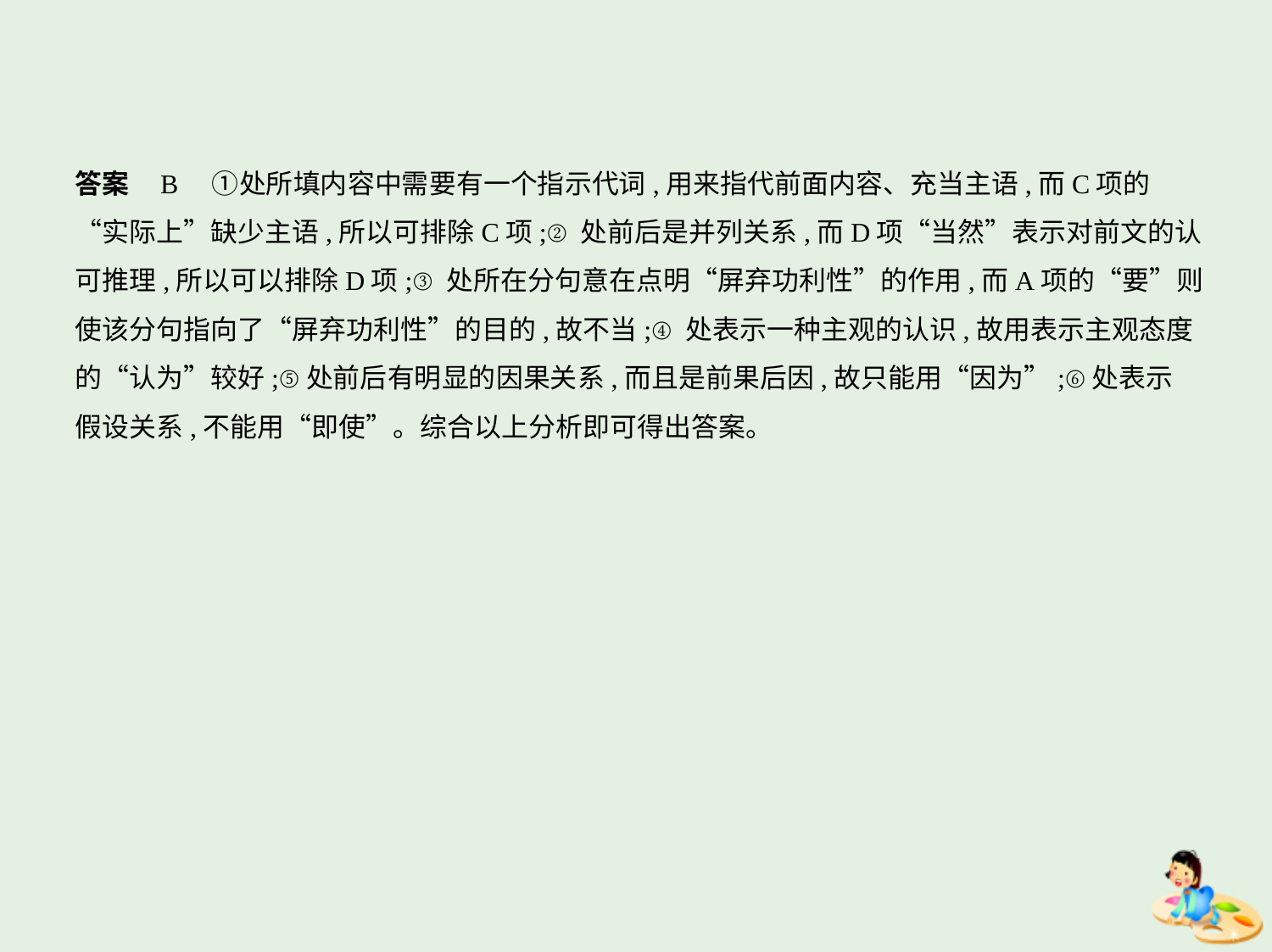

答案    B　①处所填内容中需要有一个指示代词,用来指代前面内容、充当主语,而C项的
“实际上”缺少主语,所以可排除C项;②处前后是并列关系,而D项“当然”表示对前文的认
可推理,所以可以排除D项;③处所在分句意在点明“屏弃功利性”的作用,而A项的“要”则
使该分句指向了“屏弃功利性”的目的,故不当;④处表示一种主观的认识,故用表示主观态度
的“认为”较好;⑤处前后有明显的因果关系,而且是前果后因,故只能用“因为”;⑥处表示
假设关系,不能用“即使”。综合以上分析即可得出答案。